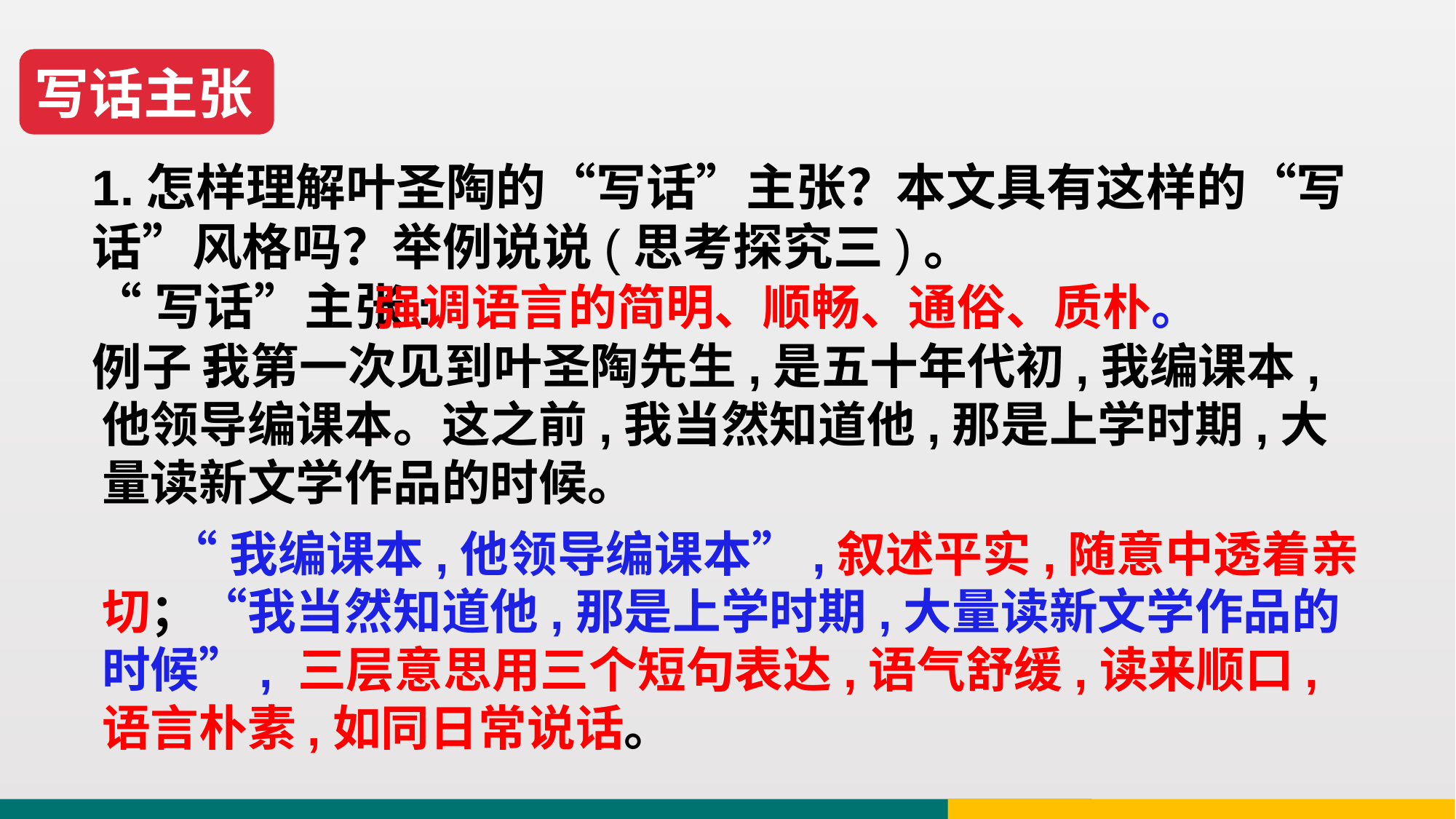

写话主张
1.怎样理解叶圣陶的“写话”主张？本文具有这样的“写话”风格吗？举例说说(思考探究三)。
“写话”主张:
例子:

强调语言的简明、顺畅、通俗、质朴。
        我第一次见到叶圣陶先生,是五十年代初,我编课本,他领导编课本。这之前,我当然知道他,那是上学时期,大量读新文学作品的时候。
       “我编课本,他领导编课本”,叙述平实,随意中透着亲切；“我当然知道他,那是上学时期,大量读新文学作品的时候”, 三层意思用三个短句表达,语气舒缓,读来顺口,语言朴素,如同日常说话。